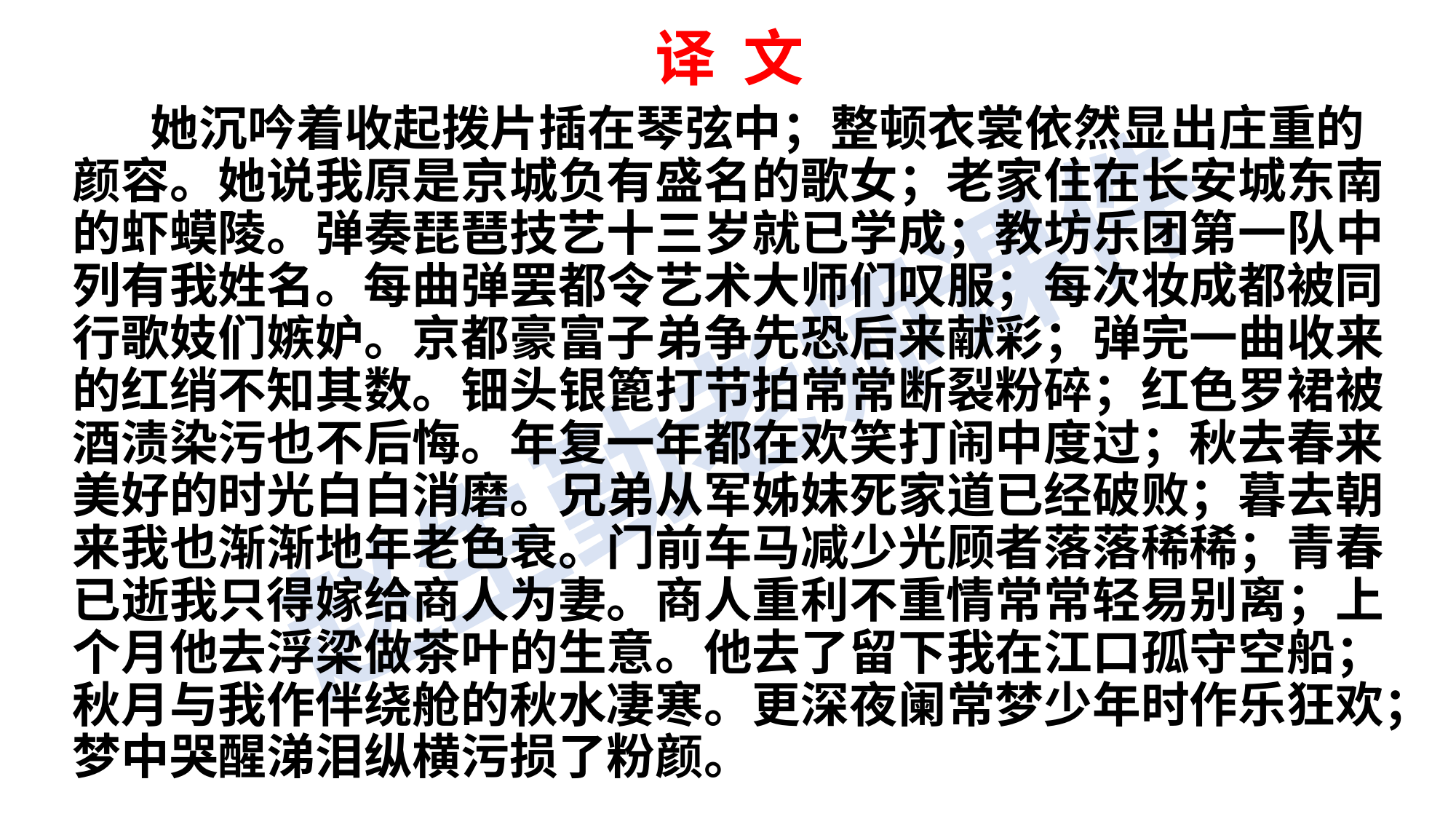

译  文
      她沉吟着收起拨片插在琴弦中；整顿衣裳依然显出庄重的颜容。她说我原是京城负有盛名的歌女；老家住在长安城东南的虾蟆陵。弹奏琵琶技艺十三岁就已学成；教坊乐团第一队中列有我姓名。每曲弹罢都令艺术大师们叹服；每次妆成都被同行歌妓们嫉妒。京都豪富子弟争先恐后来献彩；弹完一曲收来的红绡不知其数。钿头银篦打节拍常常断裂粉碎；红色罗裙被酒渍染污也不后悔。年复一年都在欢笑打闹中度过；秋去春来美好的时光白白消磨。兄弟从军姊妹死家道已经破败；暮去朝来我也渐渐地年老色衰。门前车马减少光顾者落落稀稀；青春已逝我只得嫁给商人为妻。商人重利不重情常常轻易别离；上个月他去浮梁做茶叶的生意。他去了留下我在江口孤守空船；秋月与我作伴绕舱的秋水凄寒。更深夜阑常梦少年时作乐狂欢；梦中哭醒涕泪纵横污损了粉颜。